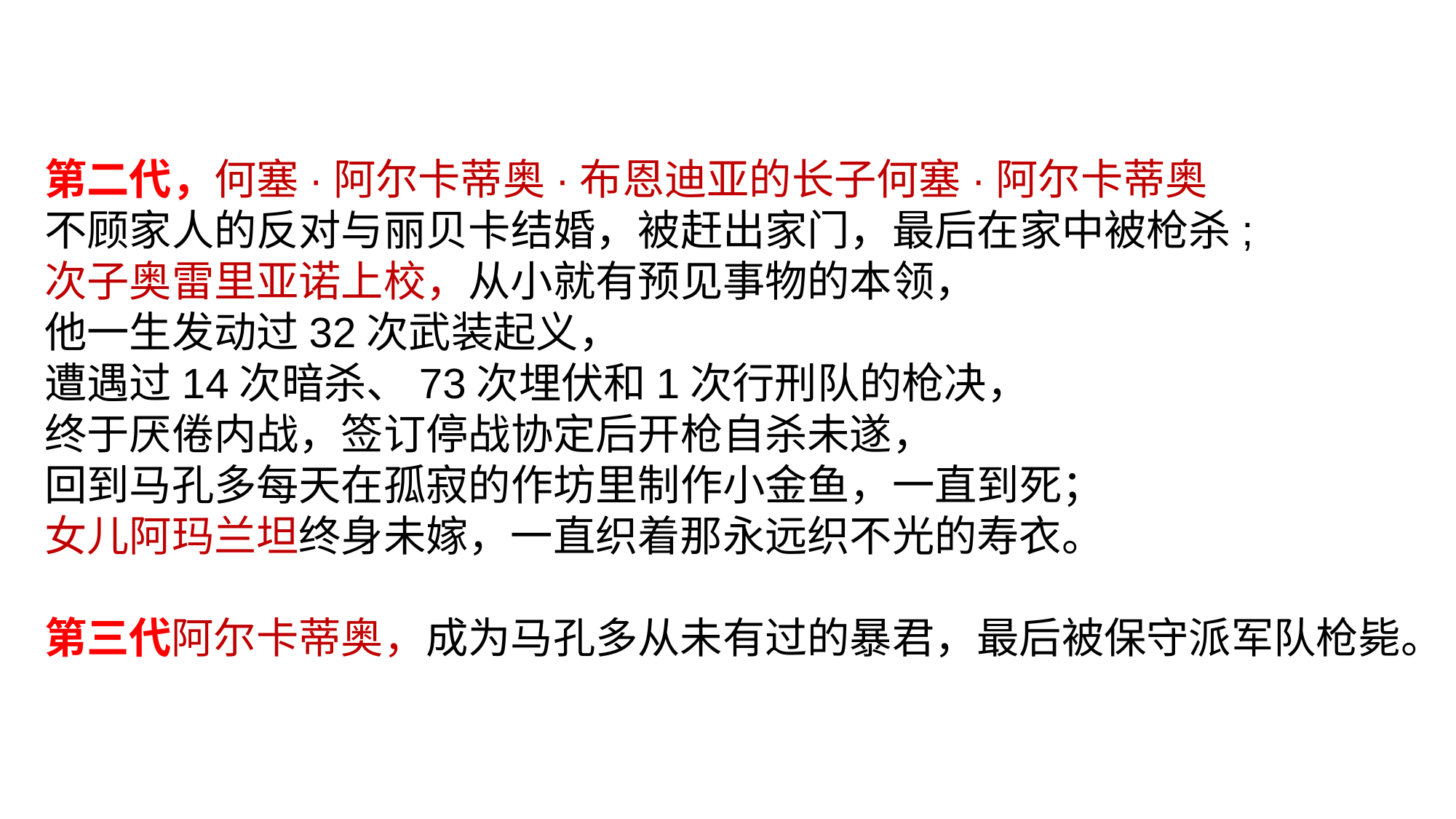

第二代，何塞·阿尔卡蒂奥·布恩迪亚的长子何塞·阿尔卡蒂奥
不顾家人的反对与丽贝卡结婚，被赶出家门，最后在家中被枪杀;
次子奥雷里亚诺上校，从小就有预见事物的本领，
他一生发动过32次武装起义，
遭遇过14次暗杀、73次埋伏和1次行刑队的枪决，
终于厌倦内战，签订停战协定后开枪自杀未遂，
回到马孔多每天在孤寂的作坊里制作小金鱼，一直到死；
女儿阿玛兰坦终身未嫁，一直织着那永远织不光的寿衣。

第三代阿尔卡蒂奥，成为马孔多从未有过的暴君，最后被保守派军队枪毙。